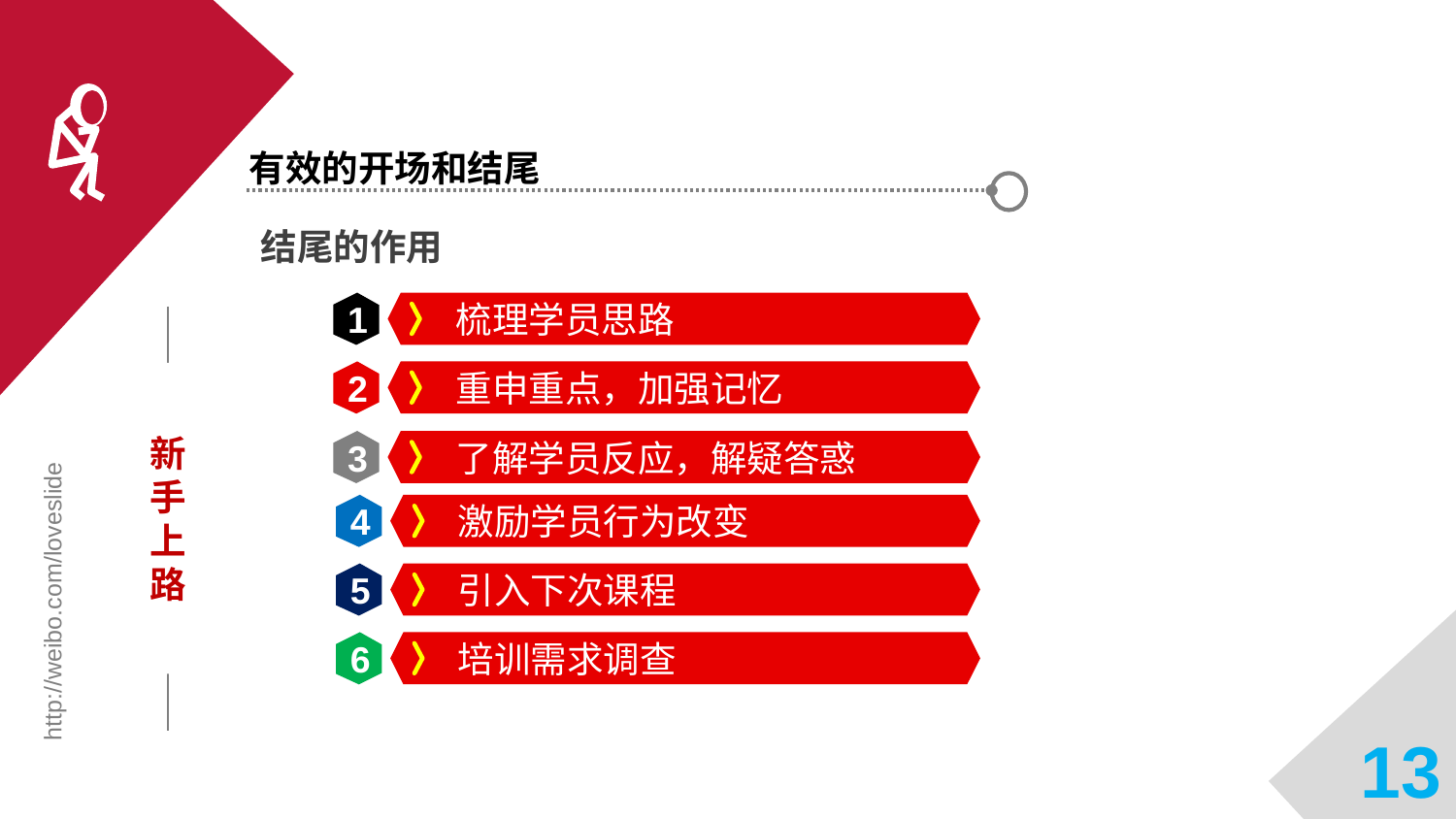

有效的开场和结尾

结尾的作用
1
梳理学员思路

2
重申重点，加强记忆
新手上路

3
了解学员反应，解疑答惑

4
激励学员行为改变

5
引入下次课程

http://weibo.com/loveslide

6
培训需求调查

13